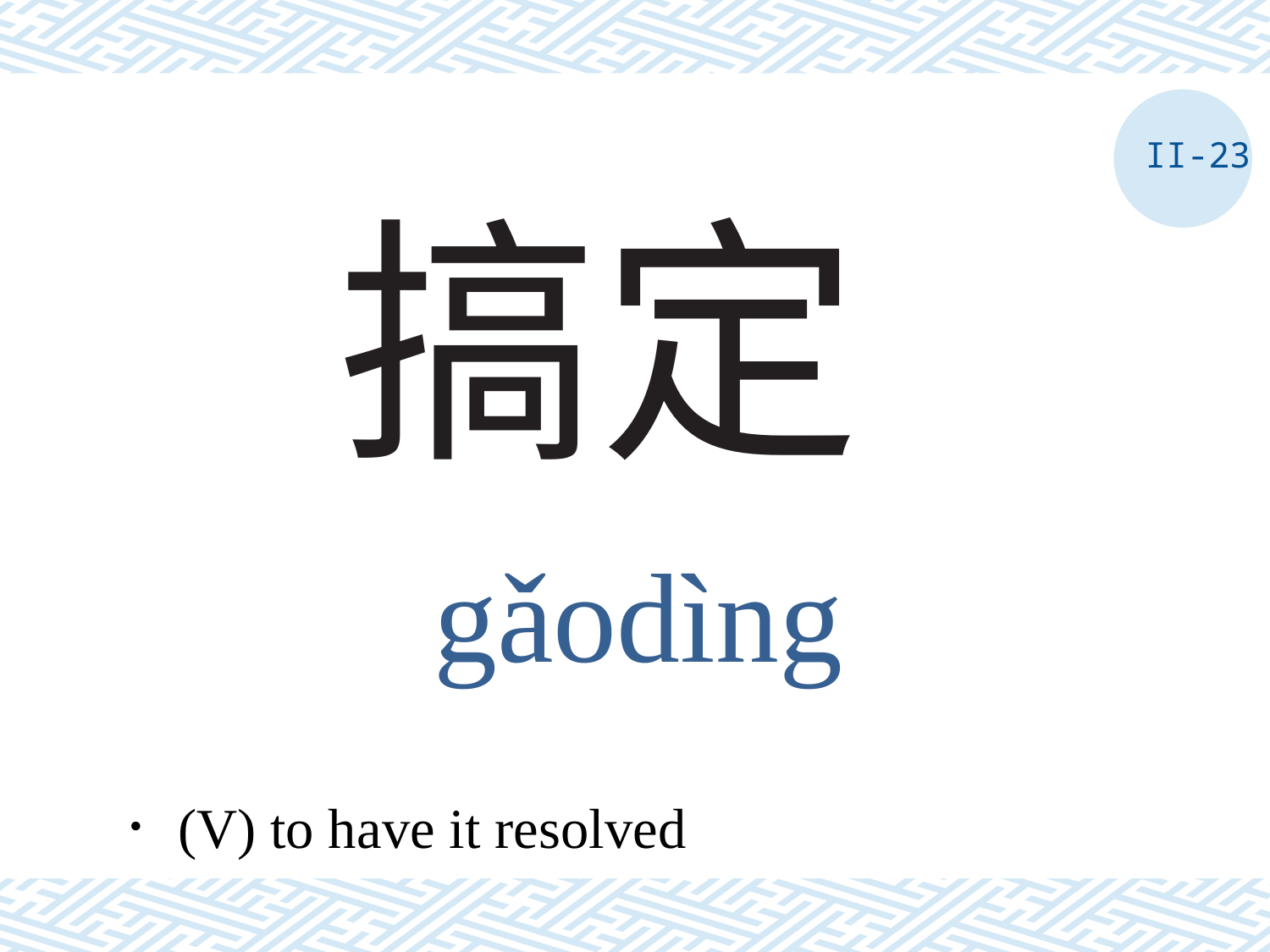

II-23

# 搞定
gǎodìng
．(V) to have it resolved